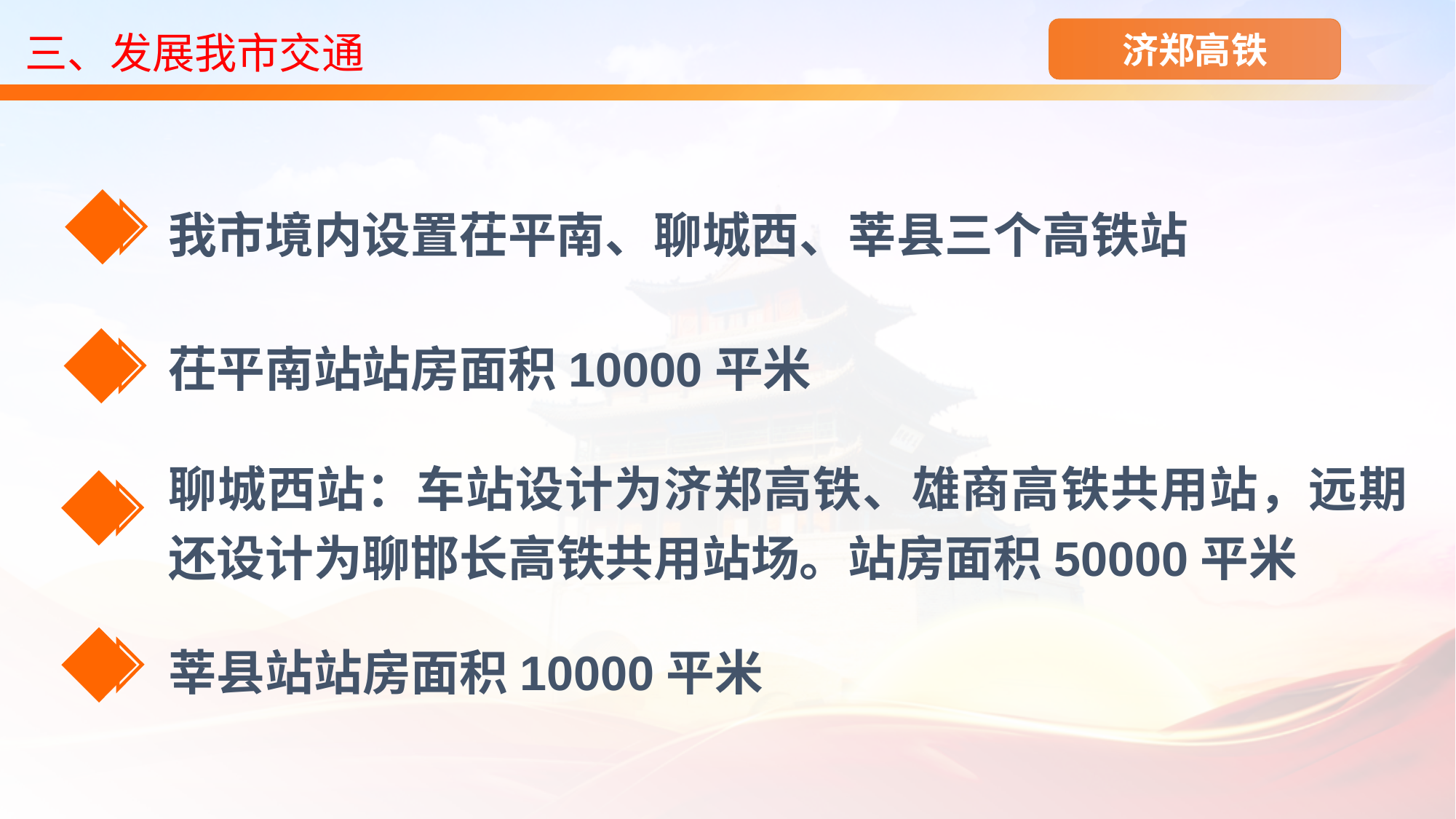

三、发展我市交通
济郑高铁

我市境内设置茌平南、聊城西、莘县三个高铁站

茌平南站站房面积10000平米

聊城西站：车站设计为济郑高铁、雄商高铁共用站，远期还设计为聊邯长高铁共用站场。站房面积50000平米

莘县站站房面积10000平米